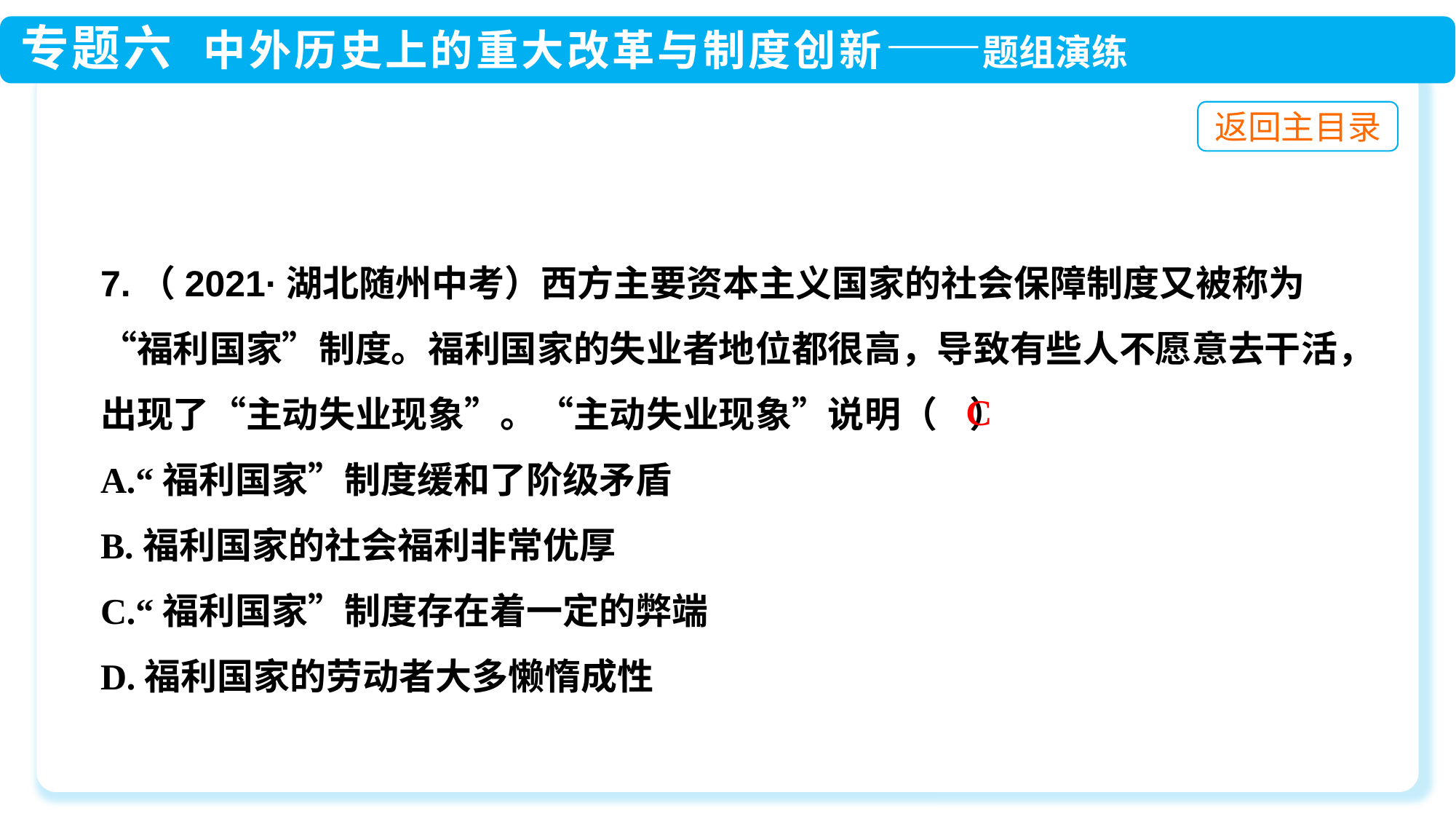

7.（2021·湖北随州中考）西方主要资本主义国家的社会保障制度又被称为“福利国家”制度。福利国家的失业者地位都很高，导致有些人不愿意去干活，出现了“主动失业现象”。“主动失业现象”说明（    ）
A.“福利国家”制度缓和了阶级矛盾
B.福利国家的社会福利非常优厚
C.“福利国家”制度存在着一定的弊端
D.福利国家的劳动者大多懒惰成性
C